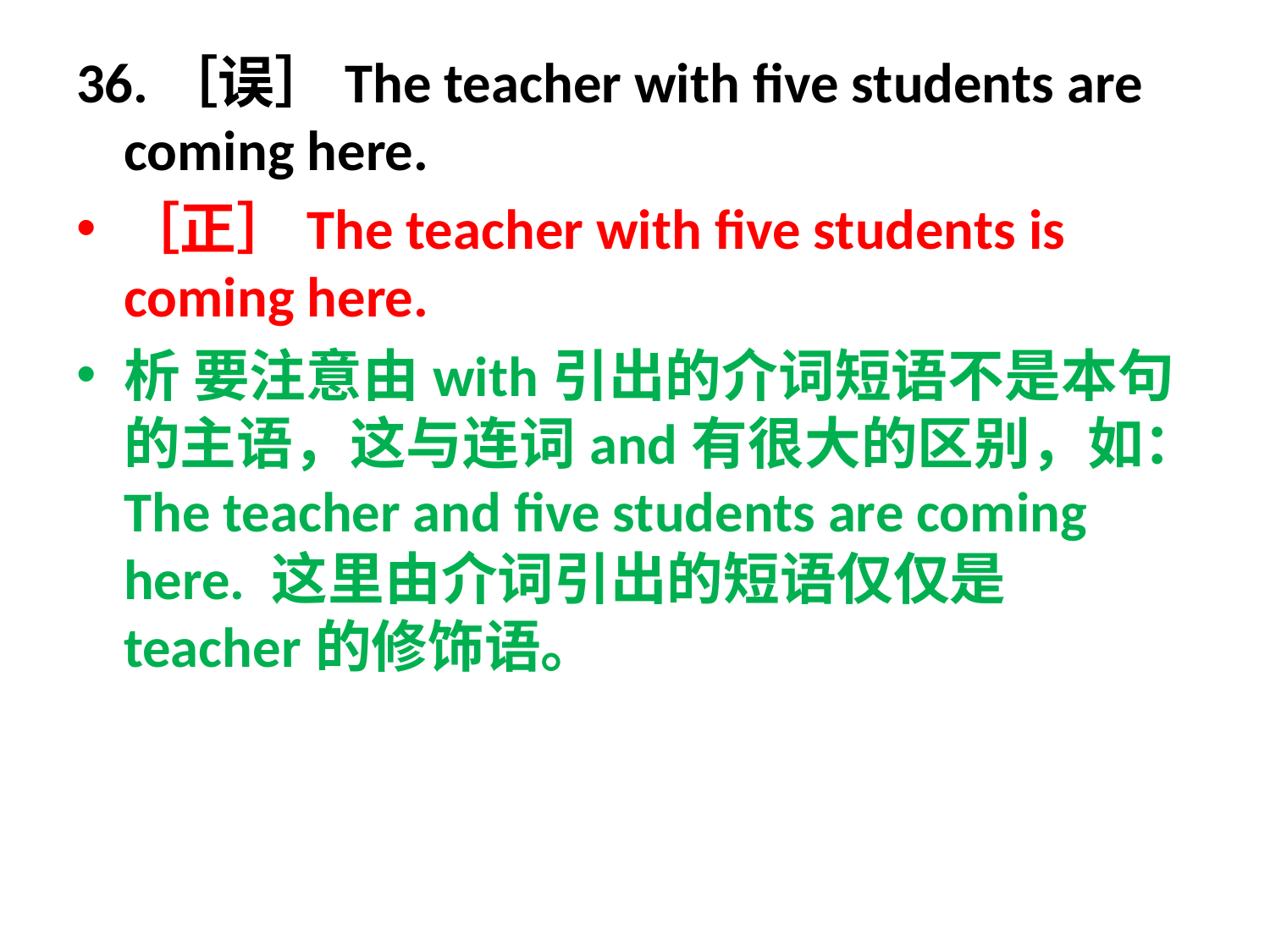

36.［误］The teacher with five students are coming here.
［正］The teacher with five students is coming here.
析 要注意由with引出的介词短语不是本句的主语，这与连词and有很大的区别，如：The teacher and five students are coming here. 这里由介词引出的短语仅仅是teacher的修饰语。